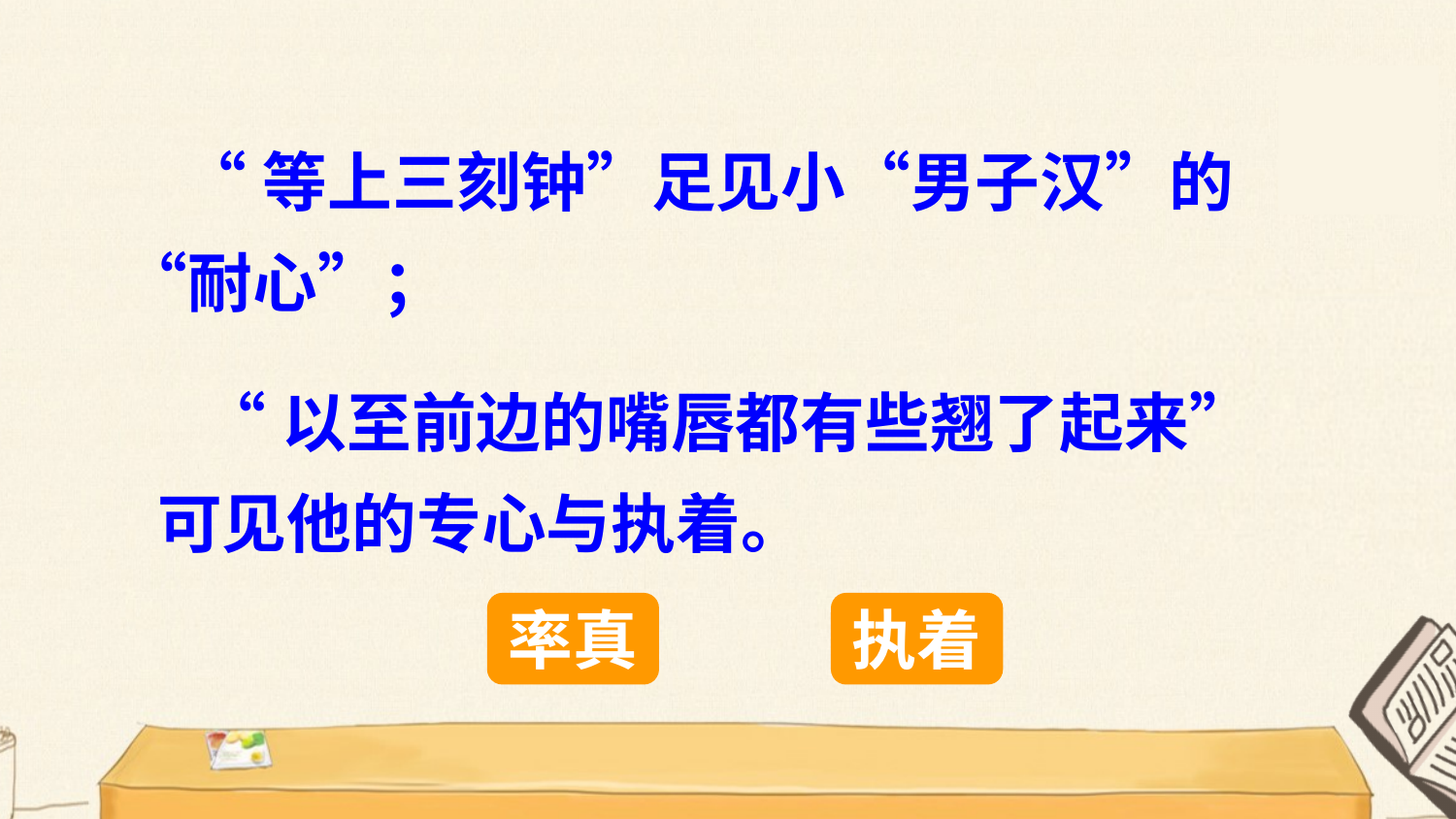

“等上三刻钟”足见小“男子汉”的“耐心”；
   “以至前边的嘴唇都有些翘了起来”
可见他的专心与执着。
率真
执着